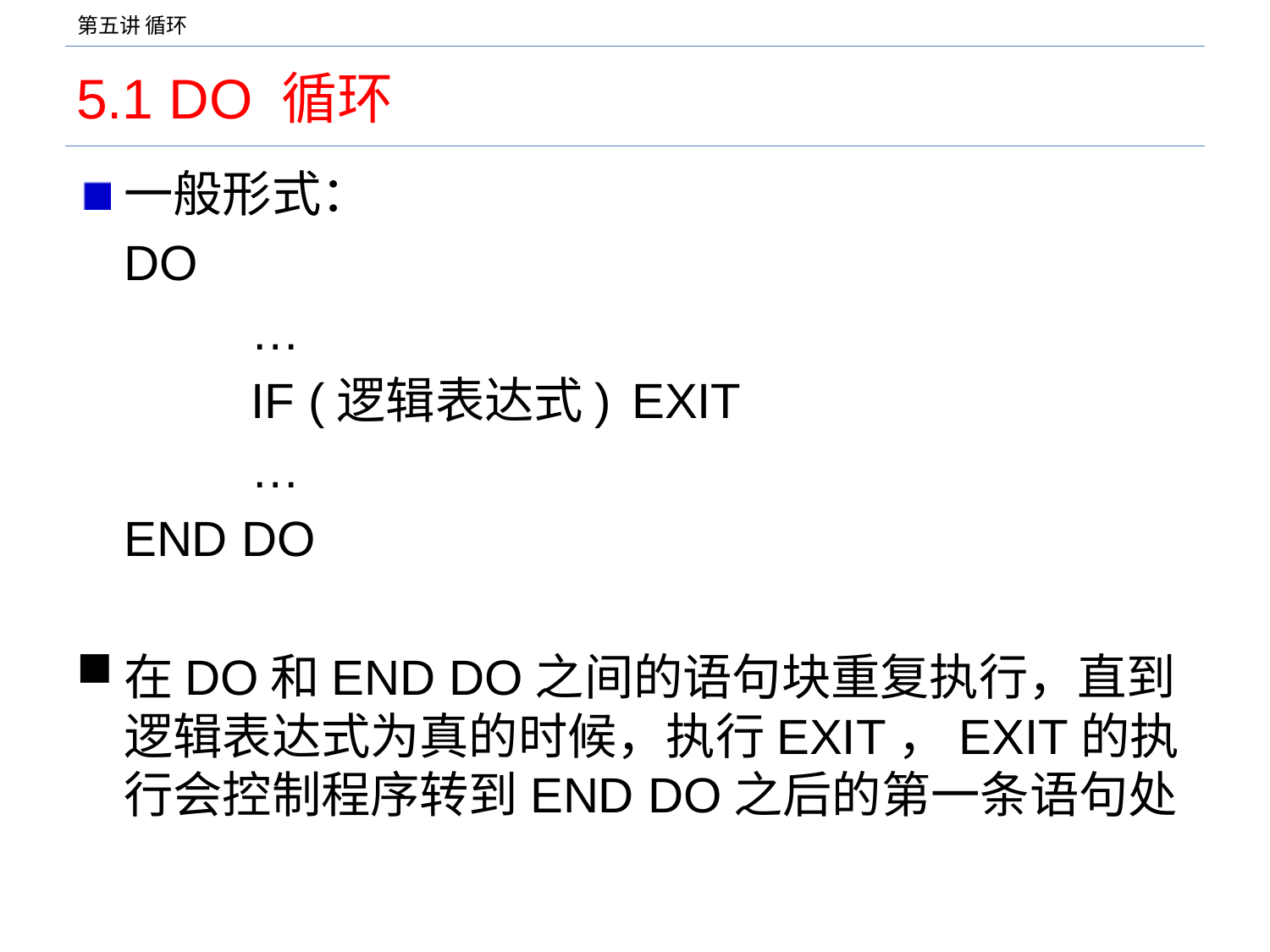

# 5.1 DO 循环
一般形式：
	DO
		…
		IF (逻辑表达式)	EXIT
		…
	END DO

在DO和END DO之间的语句块重复执行，直到逻辑表达式为真的时候，执行EXIT，EXIT的执行会控制程序转到END DO之后的第一条语句处